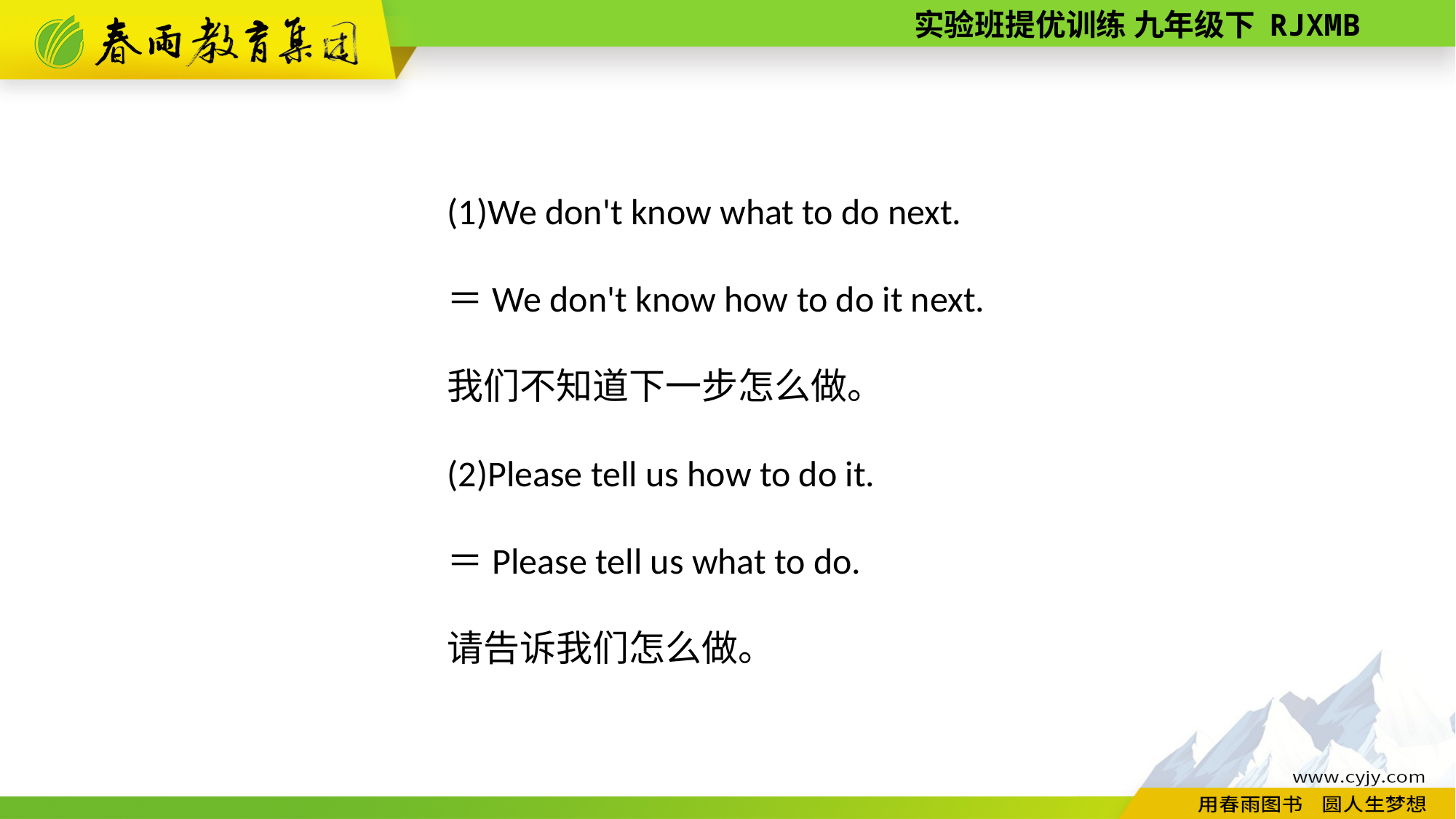

(1)We don't know what to do next.
＝We don't know how to do it next.
我们不知道下一步怎么做。
(2)Please tell us how to do it.
＝Please tell us what to do.
请告诉我们怎么做。